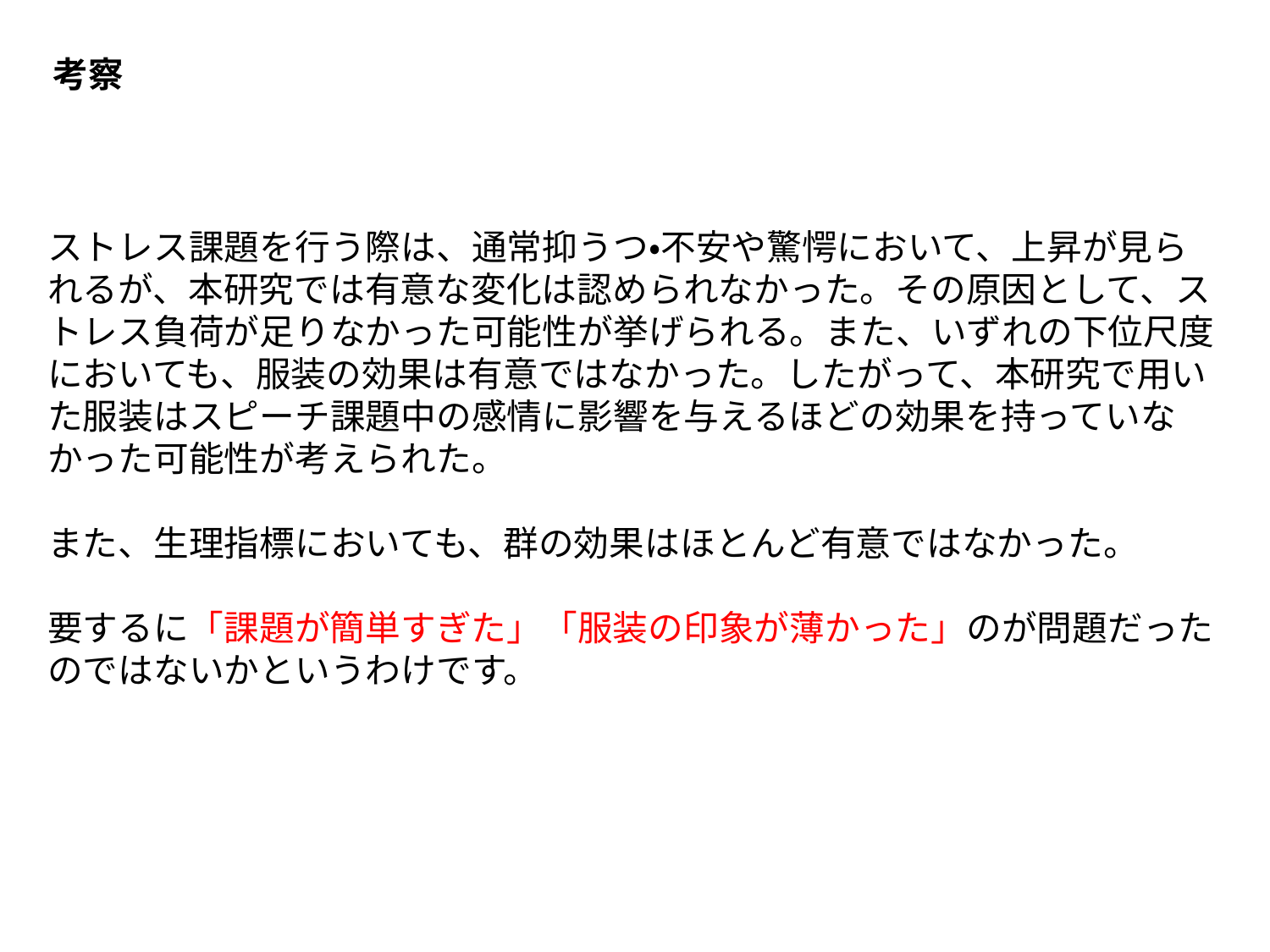

考察
ストレス課題を行う際は、通常抑うつ・不安や驚愕において、上昇が見られるが、本研究では有意な変化は認められなかった。その原因として、ストレス負荷が足りなかった可能性が挙げられる。また、いずれの下位尺度においても、服装の効果は有意ではなかった。したがって、本研究で用いた服装はスピーチ課題中の感情に影響を与えるほどの効果を持っていなかった可能性が考えられた。

また、生理指標においても、群の効果はほとんど有意ではなかった。

要するに「課題が簡単すぎた」「服装の印象が薄かった」のが問題だったのではないかというわけです。